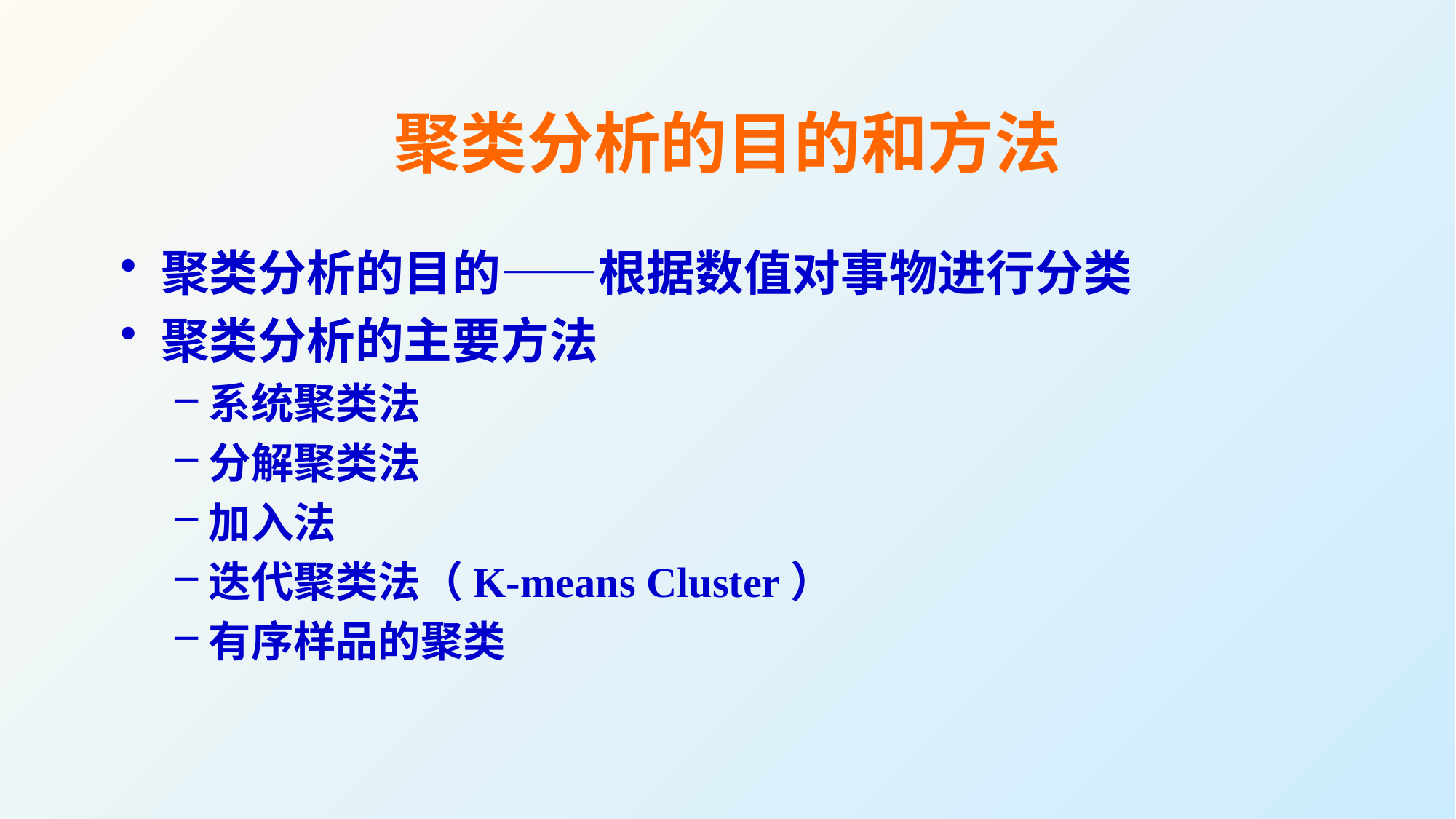

# 聚类分析的目的和方法
聚类分析的目的——根据数值对事物进行分类
聚类分析的主要方法
系统聚类法
分解聚类法
加入法
迭代聚类法（K-means Cluster）
有序样品的聚类